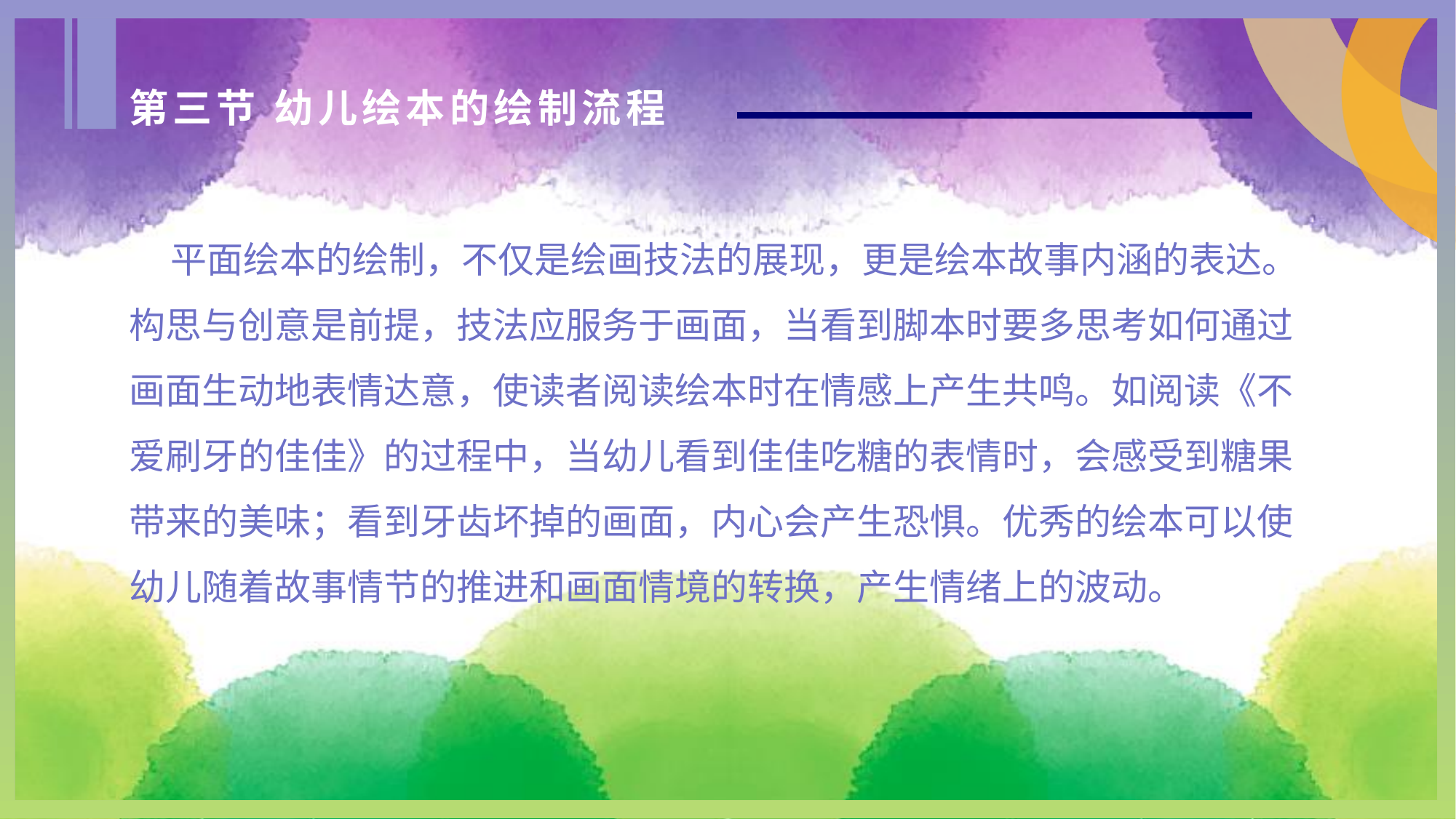

第三节 幼儿绘本的绘制流程
    平面绘本的绘制，不仅是绘画技法的展现，更是绘本故事内涵的表达。构思与创意是前提，技法应服务于画面，当看到脚本时要多思考如何通过画面生动地表情达意，使读者阅读绘本时在情感上产生共鸣。如阅读《不爱刷牙的佳佳》的过程中，当幼儿看到佳佳吃糖的表情时，会感受到糖果带来的美味；看到牙齿坏掉的画面，内心会产生恐惧。优秀的绘本可以使幼儿随着故事情节的推进和画面情境的转换，产生情绪上的波动。